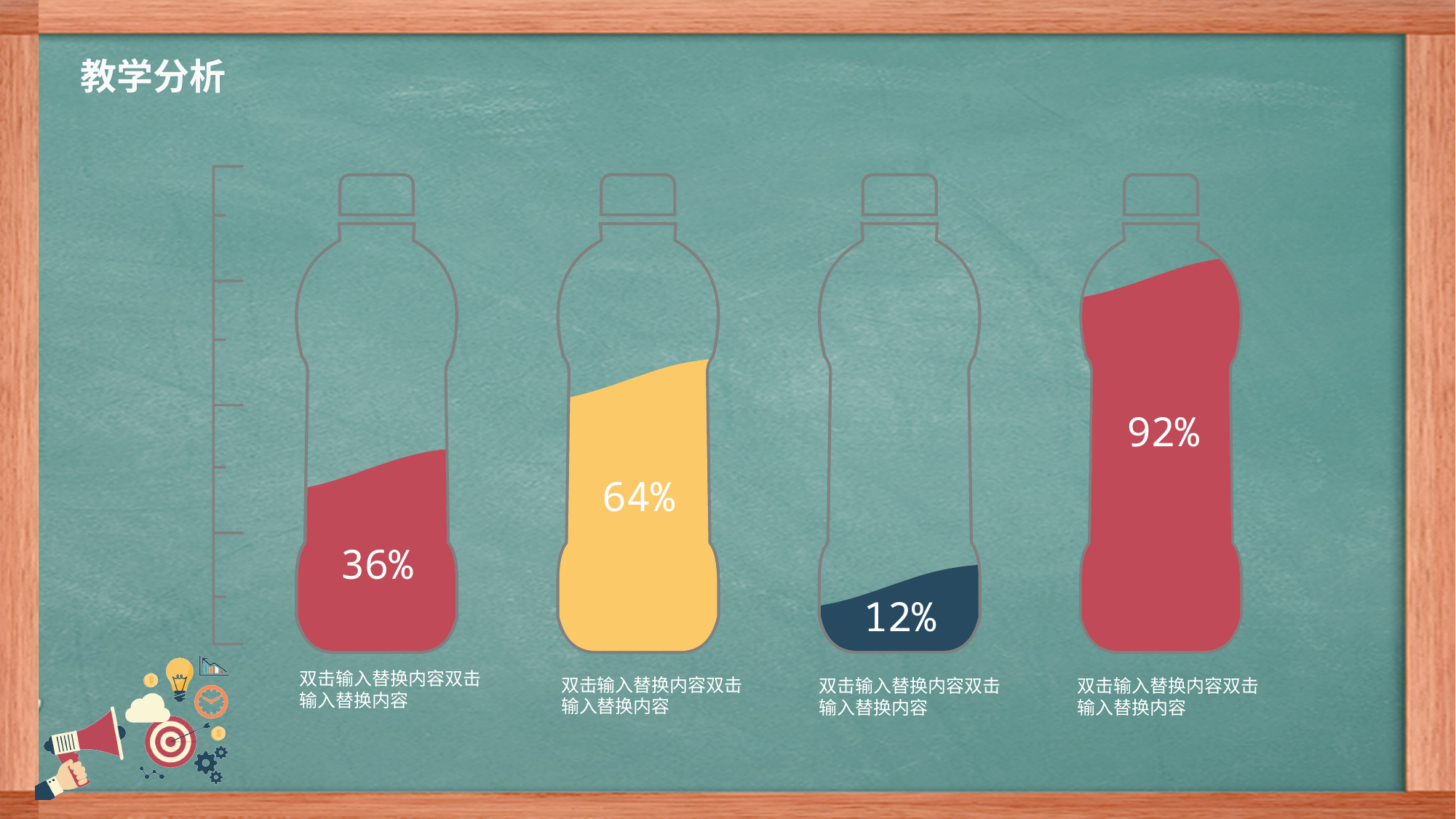

教学分析

92%

64%
36%

12%
双击输入替换内容双击输入替换内容
双击输入替换内容双击输入替换内容
双击输入替换内容双击输入替换内容
双击输入替换内容双击输入替换内容